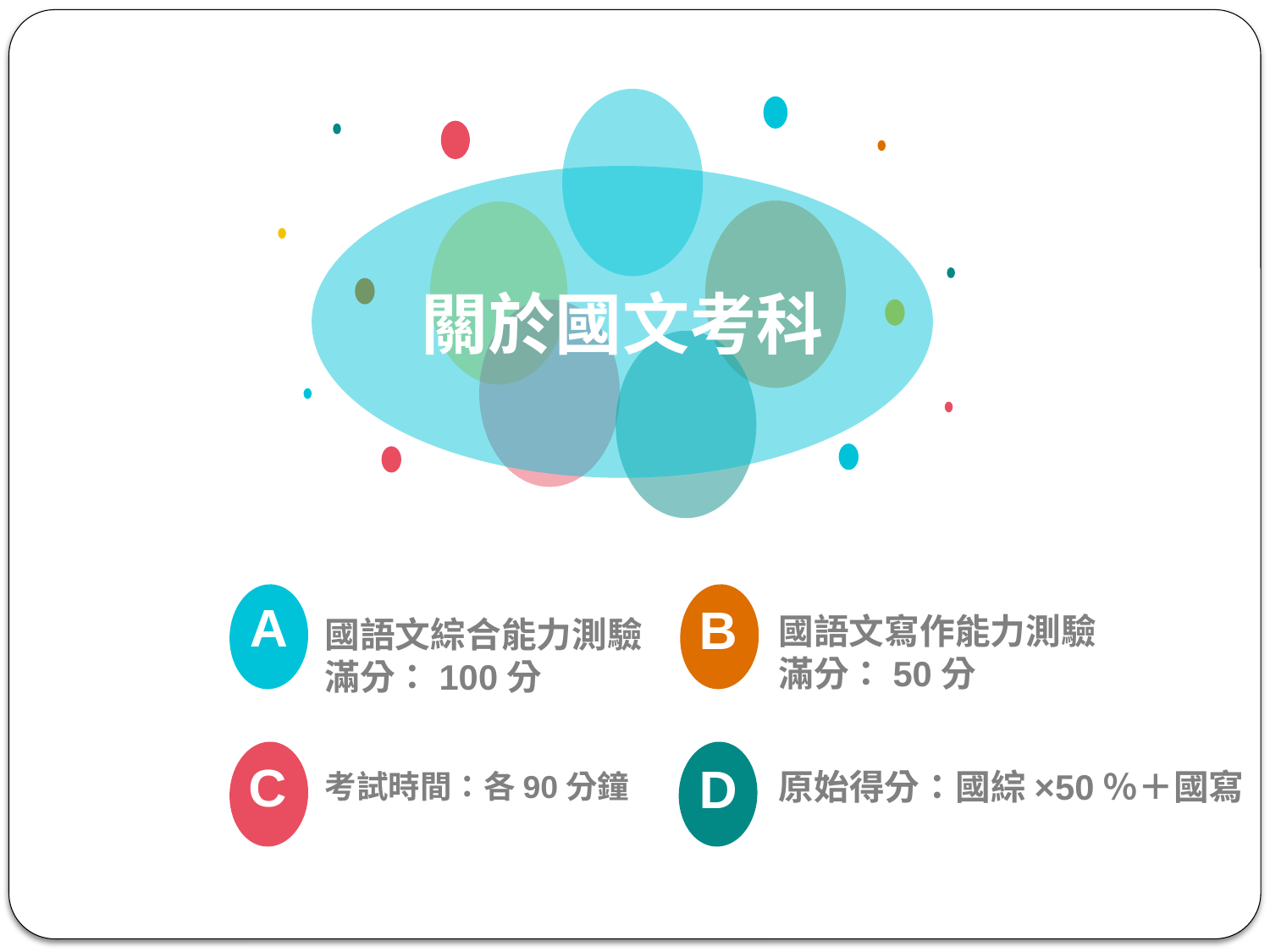

關於國文考科

A

B
國語文寫作能力測驗
滿分：50分
國語文綜合能力測驗
滿分：100分

C

D
原始得分：國綜×50％＋國寫
考試時間：各90分鐘